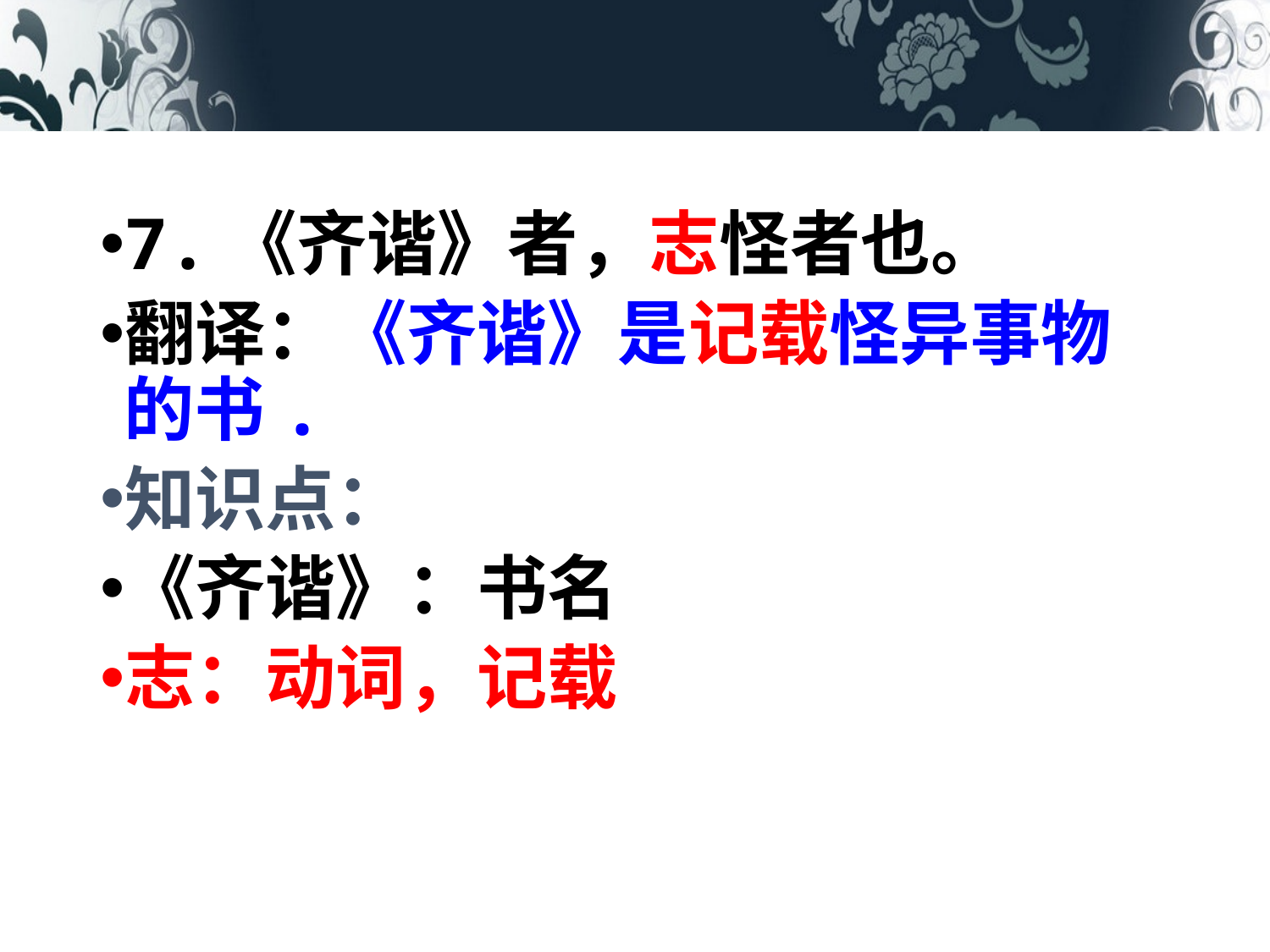

#
7.《齐谐》者，志怪者也。
翻译：《齐谐》是记载怪异事物的书.
知识点：
《齐谐》：书名
志：动词，记载